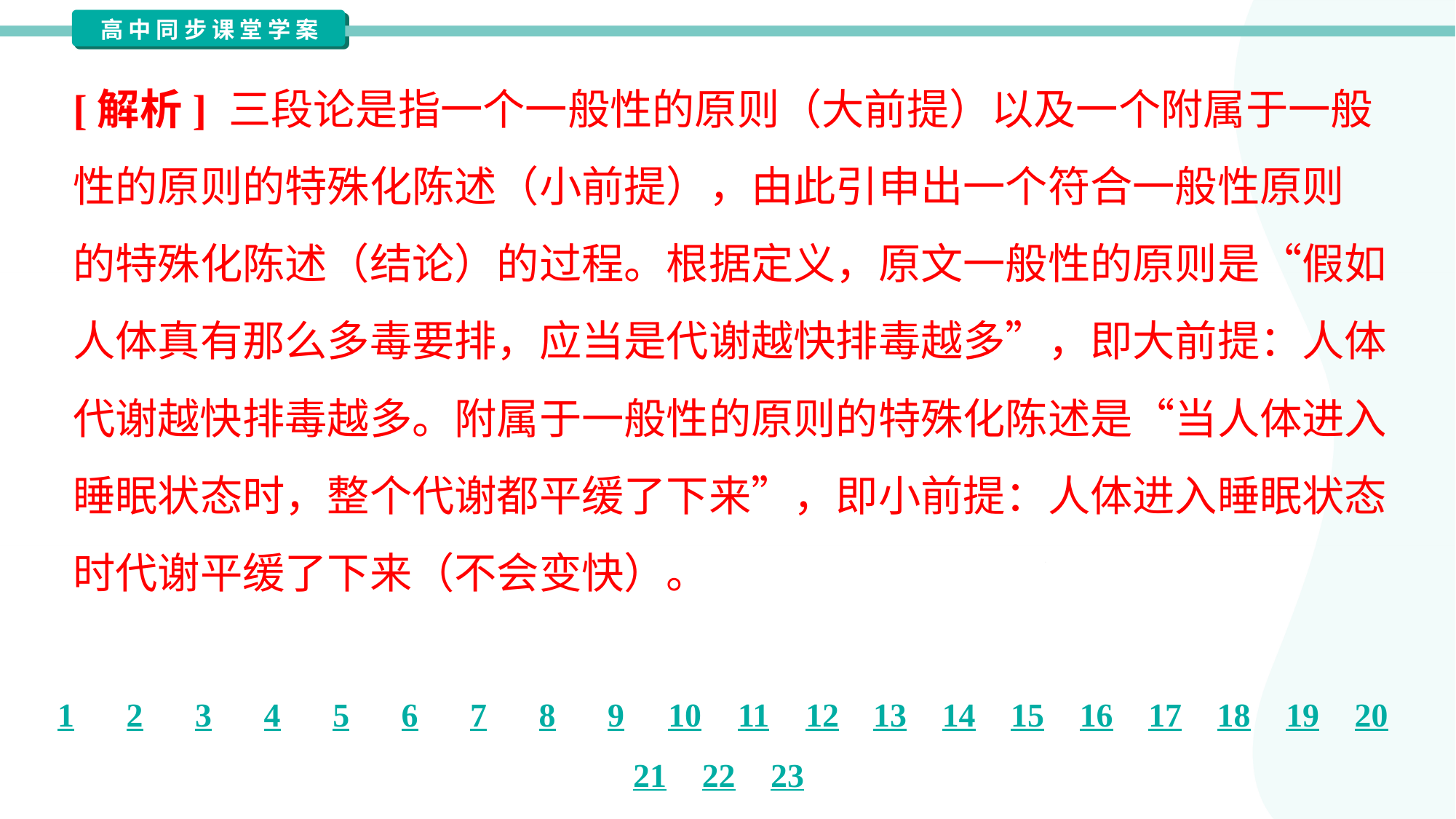

[解析] 三段论是指一个一般性的原则（大前提）以及一个附属于一般
性的原则的特殊化陈述（小前提），由此引申出一个符合一般性原则
的特殊化陈述（结论）的过程。根据定义，原文一般性的原则是“假如
人体真有那么多毒要排，应当是代谢越快排毒越多”，即大前提：人体
代谢越快排毒越多。附属于一般性的原则的特殊化陈述是“当人体进入
睡眠状态时，整个代谢都平缓了下来”，即小前提：人体进入睡眠状态
时代谢平缓了下来（不会变快）。